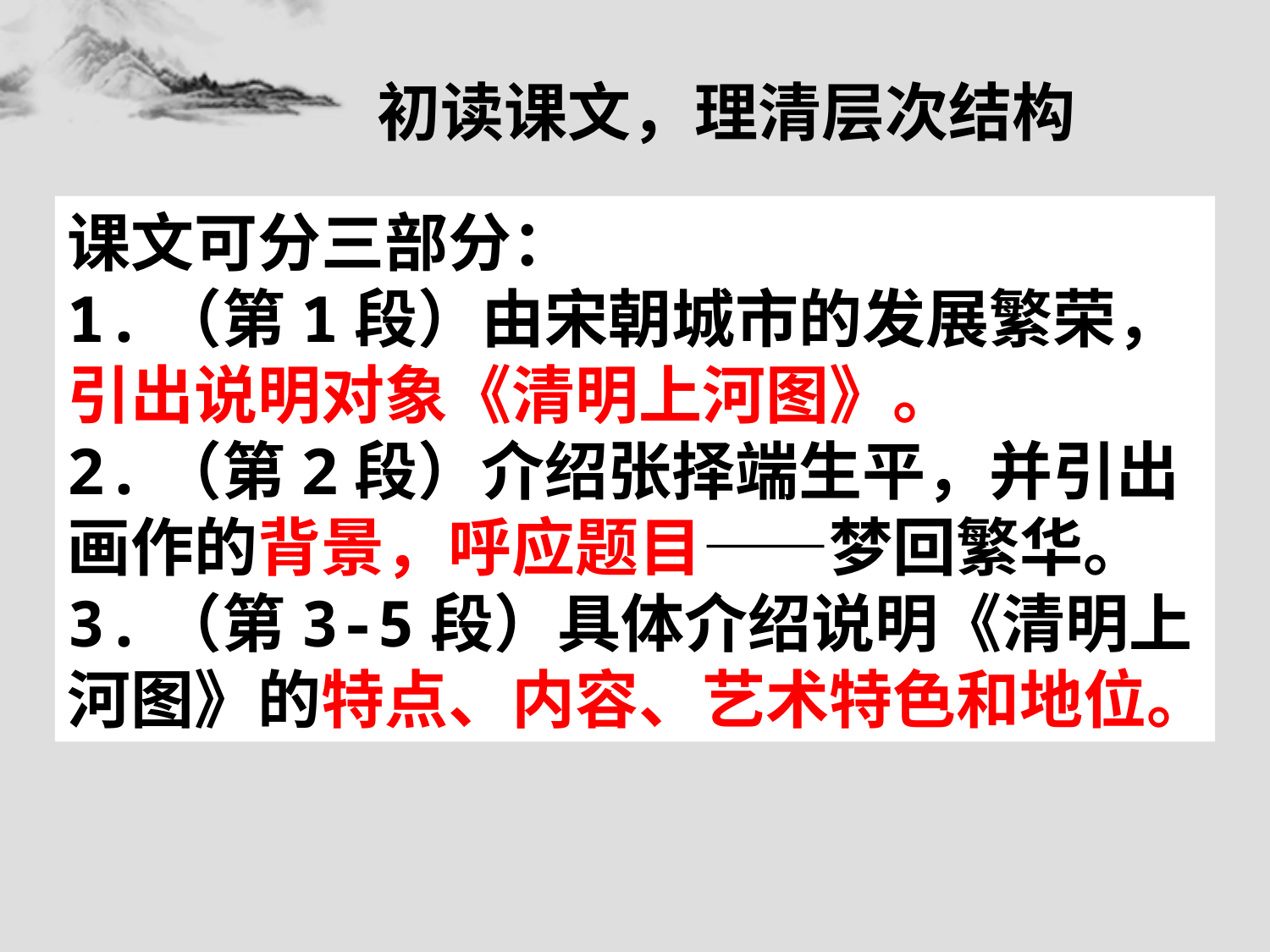

初读课文，理清层次结构
课文可分三部分：
1.（第1段）由宋朝城市的发展繁荣，引出说明对象《清明上河图》。
2.（第2段）介绍张择端生平，并引出画作的背景，呼应题目——梦回繁华。
3.（第3-5段）具体介绍说明《清明上河图》的特点、内容、艺术特色和地位。